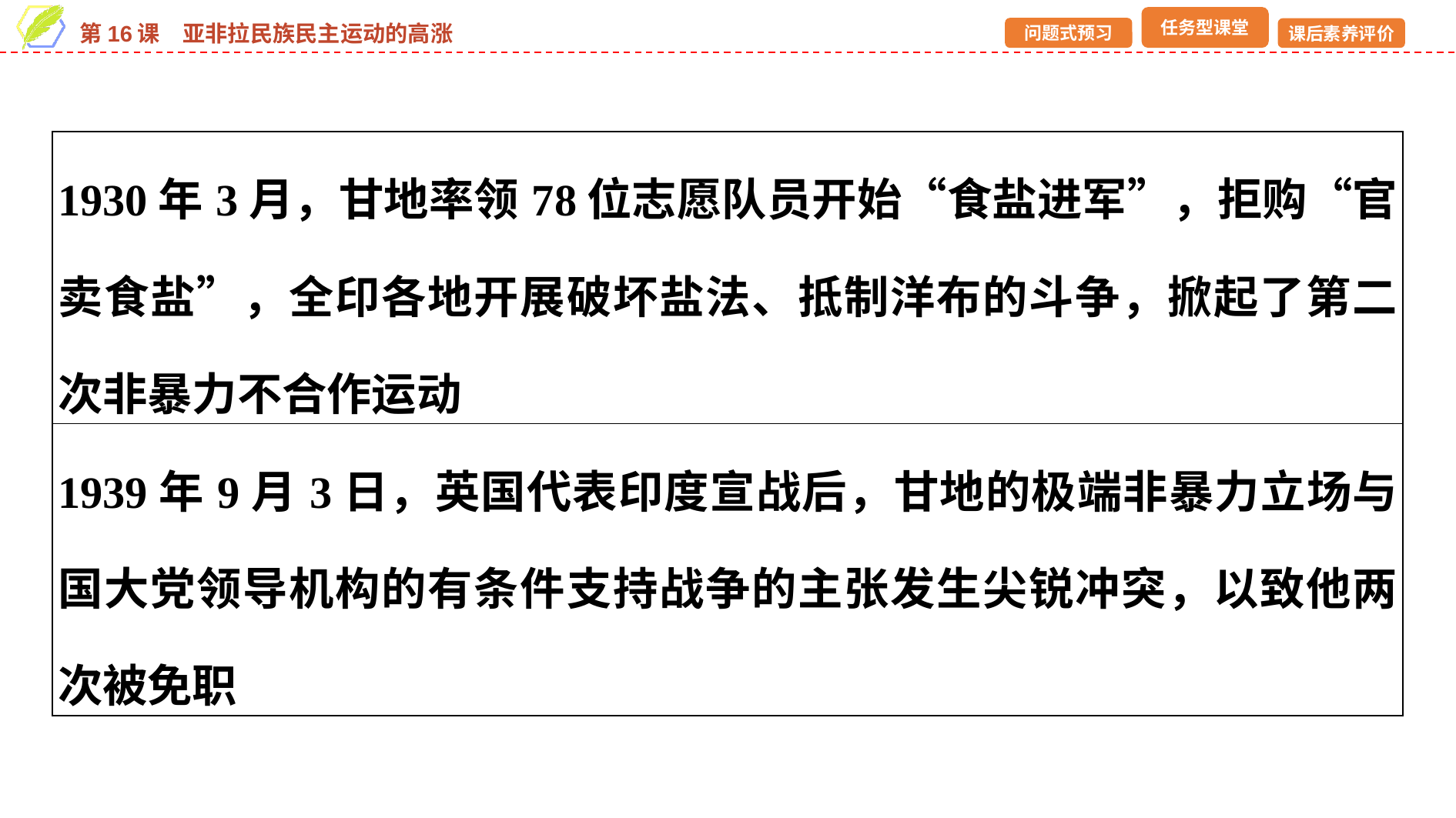

| 1930年3月，甘地率领78位志愿队员开始“食盐进军”，拒购“官卖食盐”，全印各地开展破坏盐法、抵制洋布的斗争，掀起了第二次非暴力不合作运动 |
| --- |
| 1939年9月3日，英国代表印度宣战后，甘地的极端非暴力立场与国大党领导机构的有条件支持战争的主张发生尖锐冲突，以致他两次被免职 |